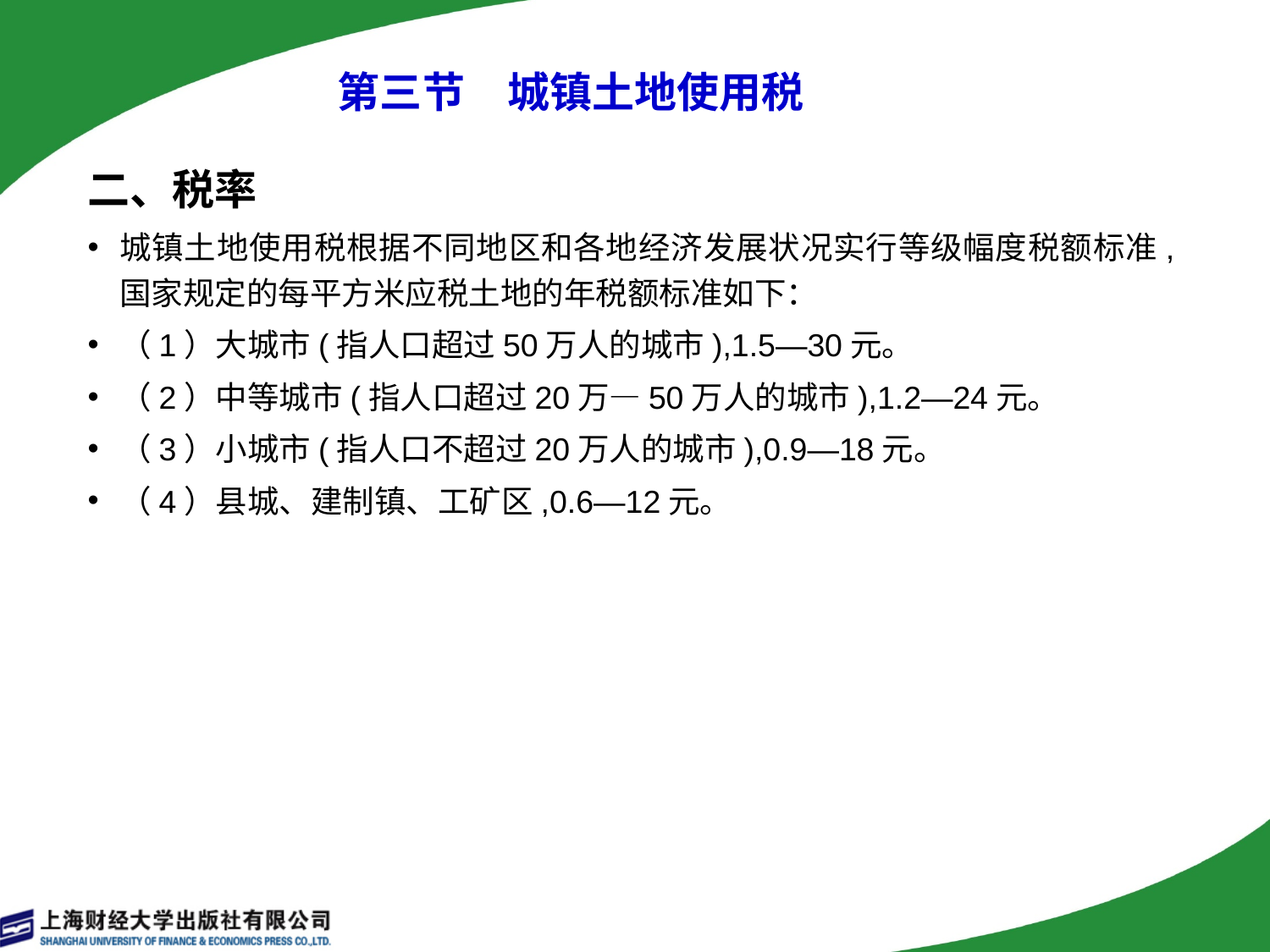

# 第三节　城镇土地使用税
二、税率
城镇土地使用税根据不同地区和各地经济发展状况实行等级幅度税额标准,国家规定的每平方米应税土地的年税额标准如下：
（1）大城市(指人口超过50万人的城市),1.5—30元。
（2）中等城市(指人口超过20万—50万人的城市),1.2—24元。
（3）小城市(指人口不超过20万人的城市),0.9—18元。
（4）县城、建制镇、工矿区,0.6—12元。